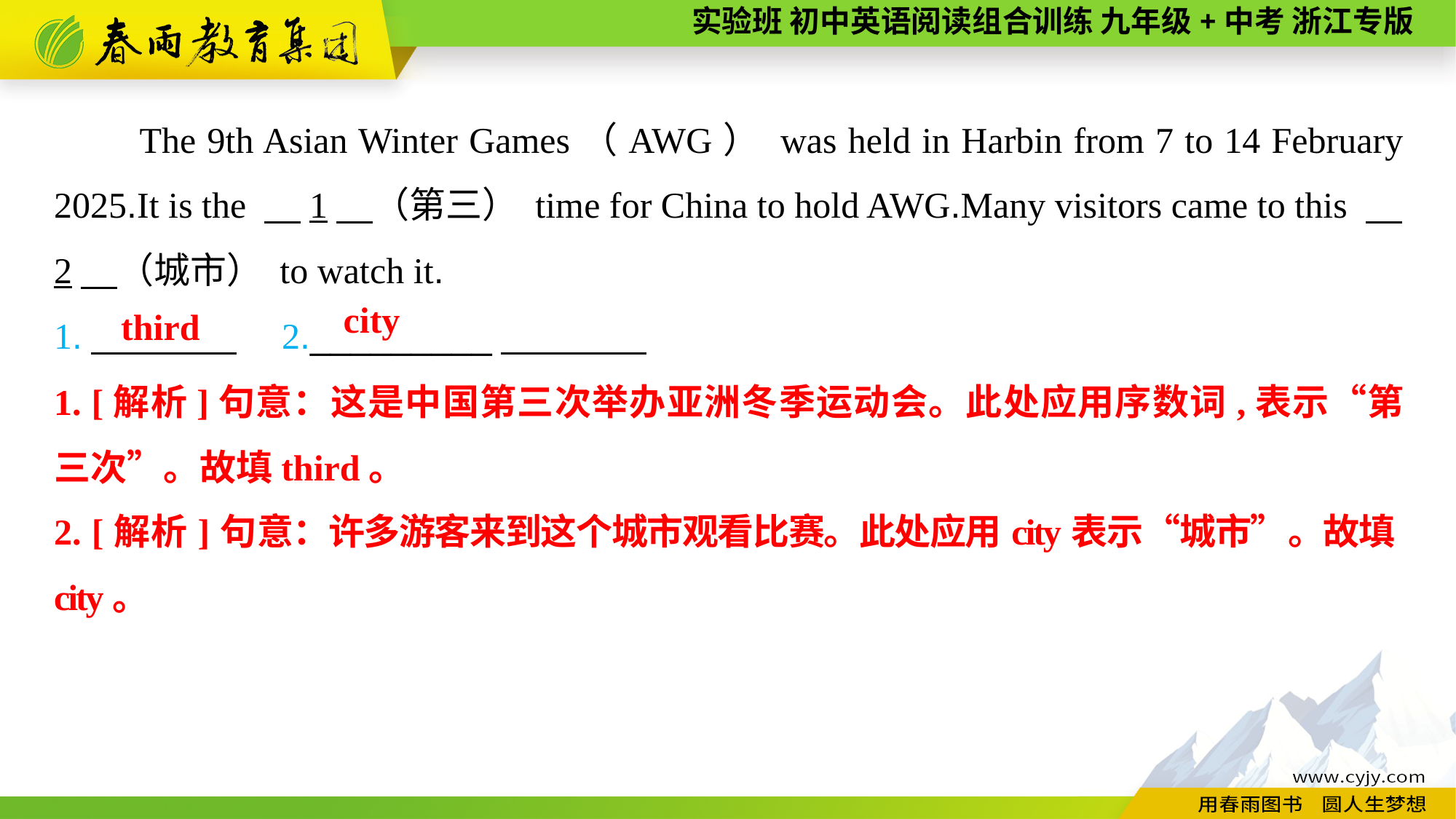

The 9th Asian Winter Games（AWG） was held in Harbin from 7 to 14 February 2025.It is the 　1　（第三） time for China to hold AWG.Many visitors came to this 　2　（城市） to watch it.
1.　　　　　2._________
city
third
1. [解析]句意：这是中国第三次举办亚洲冬季运动会。此处应用序数词,表示“第三次”。故填third。
2. [解析]句意：许多游客来到这个城市观看比赛。此处应用city表示“城市”。故填city。